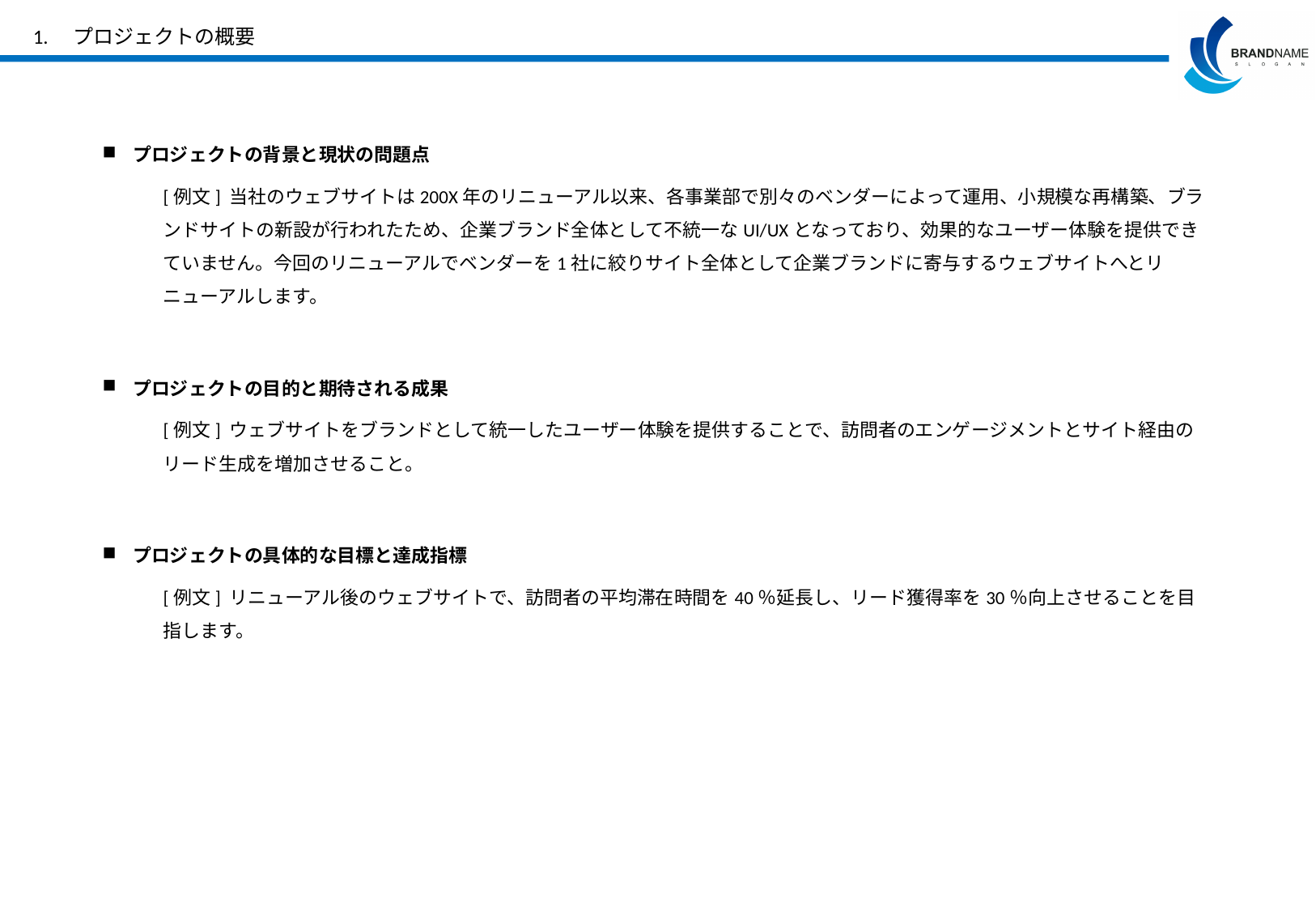

# 1.　プロジェクトの概要
プロジェクトの背景と現状の問題点
[例文] 当社のウェブサイトは200X年のリニューアル以来、各事業部で別々のベンダーによって運用、小規模な再構築、ブランドサイトの新設が行われたため、企業ブランド全体として不統一なUI/UXとなっており、効果的なユーザー体験を提供できていません。今回のリニューアルでベンダーを1社に絞りサイト全体として企業ブランドに寄与するウェブサイトへとリニューアルします。

プロジェクトの目的と期待される成果
[例文] ウェブサイトをブランドとして統一したユーザー体験を提供することで、訪問者のエンゲージメントとサイト経由のリード生成を増加させること。

プロジェクトの具体的な目標と達成指標
[例文] リニューアル後のウェブサイトで、訪問者の平均滞在時間を40％延長し、リード獲得率を30％向上させることを目指します。